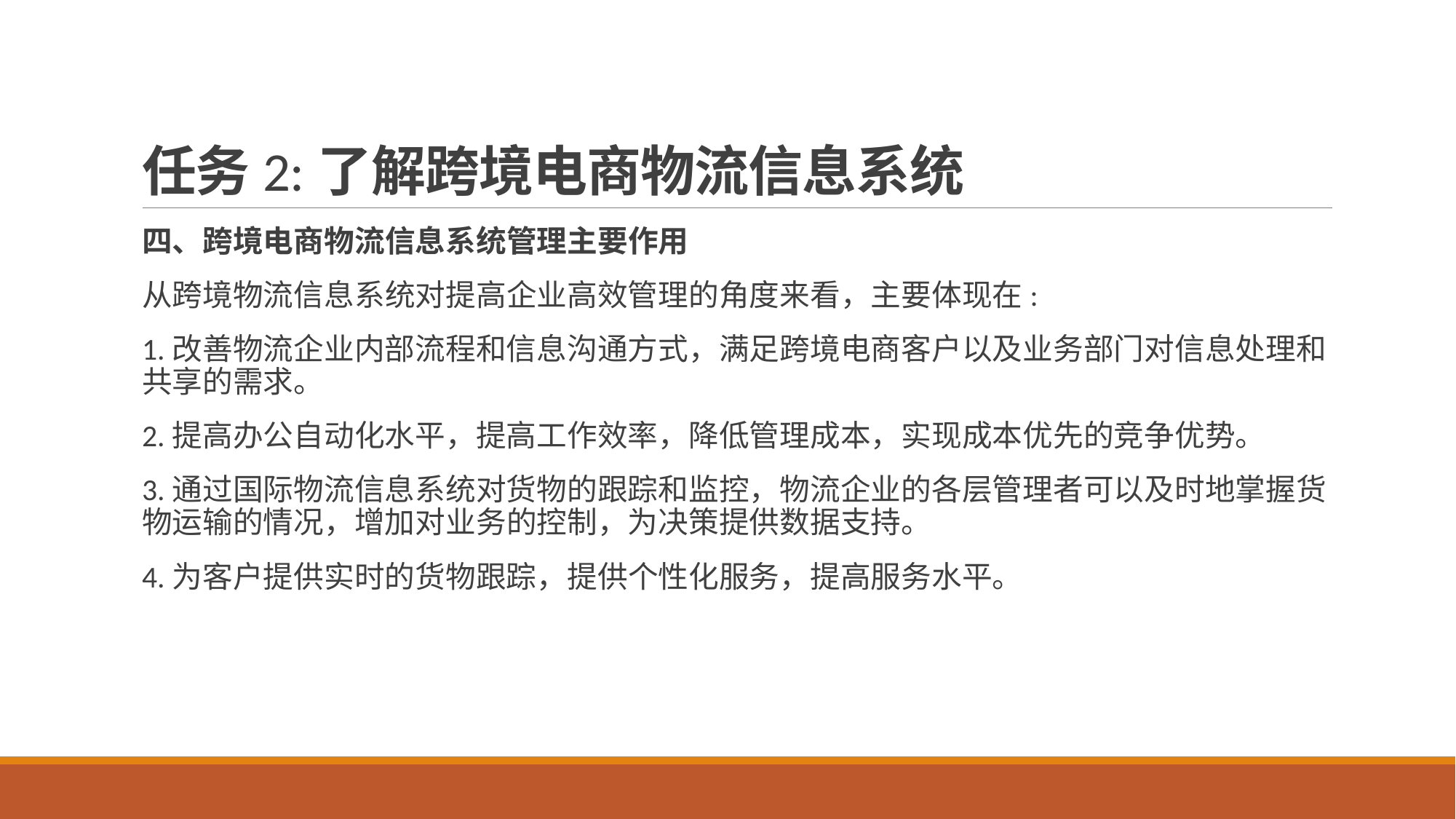

# 任务2:了解跨境电商物流信息系统
四、跨境电商物流信息系统管理主要作用
从跨境物流信息系统对提高企业高效管理的角度来看，主要体现在:
1.改善物流企业内部流程和信息沟通方式，满足跨境电商客户以及业务部门对信息处理和共享的需求。
2.提高办公自动化水平，提高工作效率，降低管理成本，实现成本优先的竞争优势。
3.通过国际物流信息系统对货物的跟踪和监控，物流企业的各层管理者可以及时地掌握货物运输的情况，增加对业务的控制，为决策提供数据支持。
4.为客户提供实时的货物跟踪，提供个性化服务，提高服务水平。